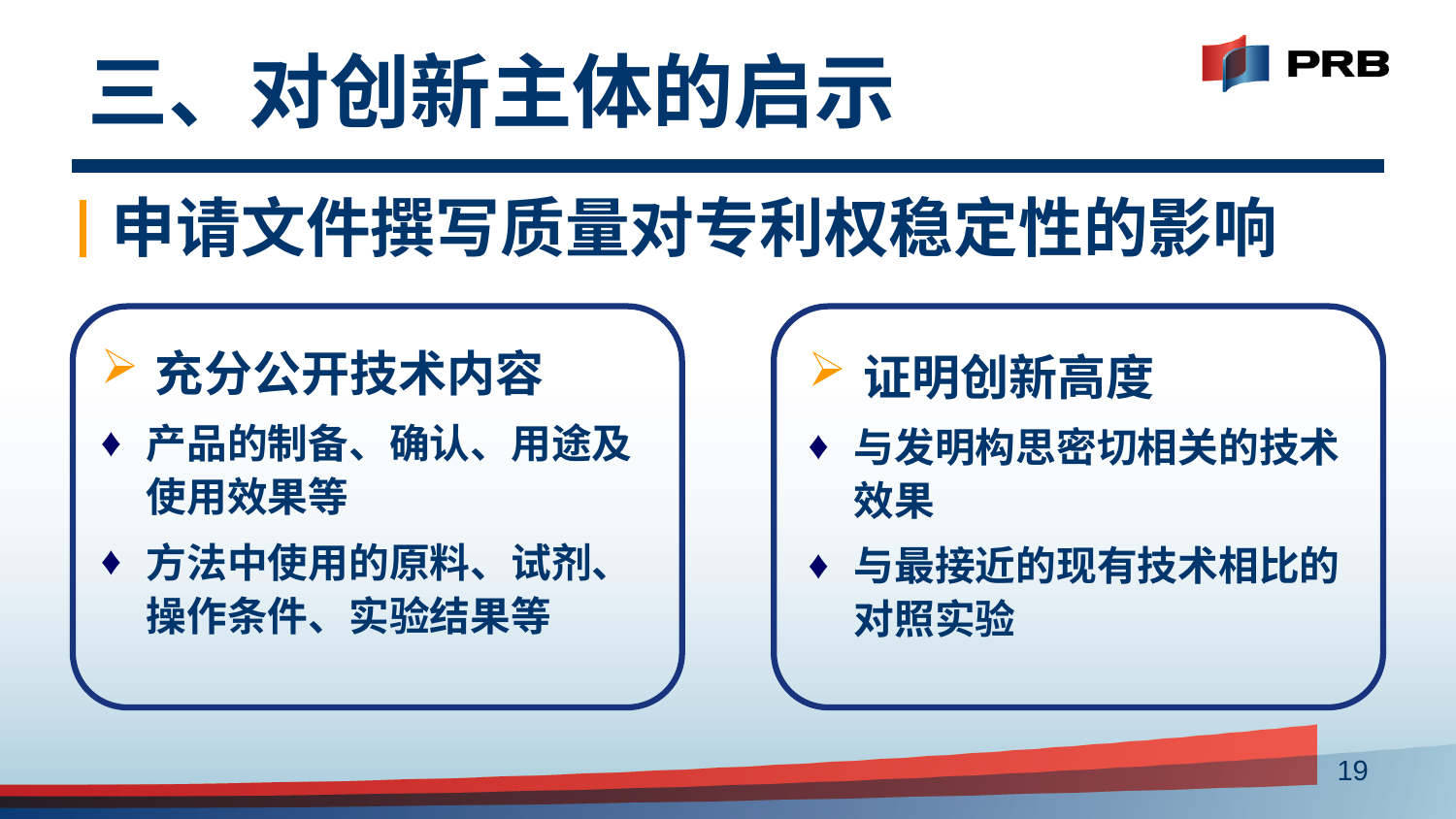

# 三、对创新主体的启示
申请文件撰写质量对专利权稳定性的影响

充分公开技术内容
产品的制备、确认、用途及使用效果等
方法中使用的原料、试剂、操作条件、实验结果等
证明创新高度
与发明构思密切相关的技术效果
与最接近的现有技术相比的对照实验
19